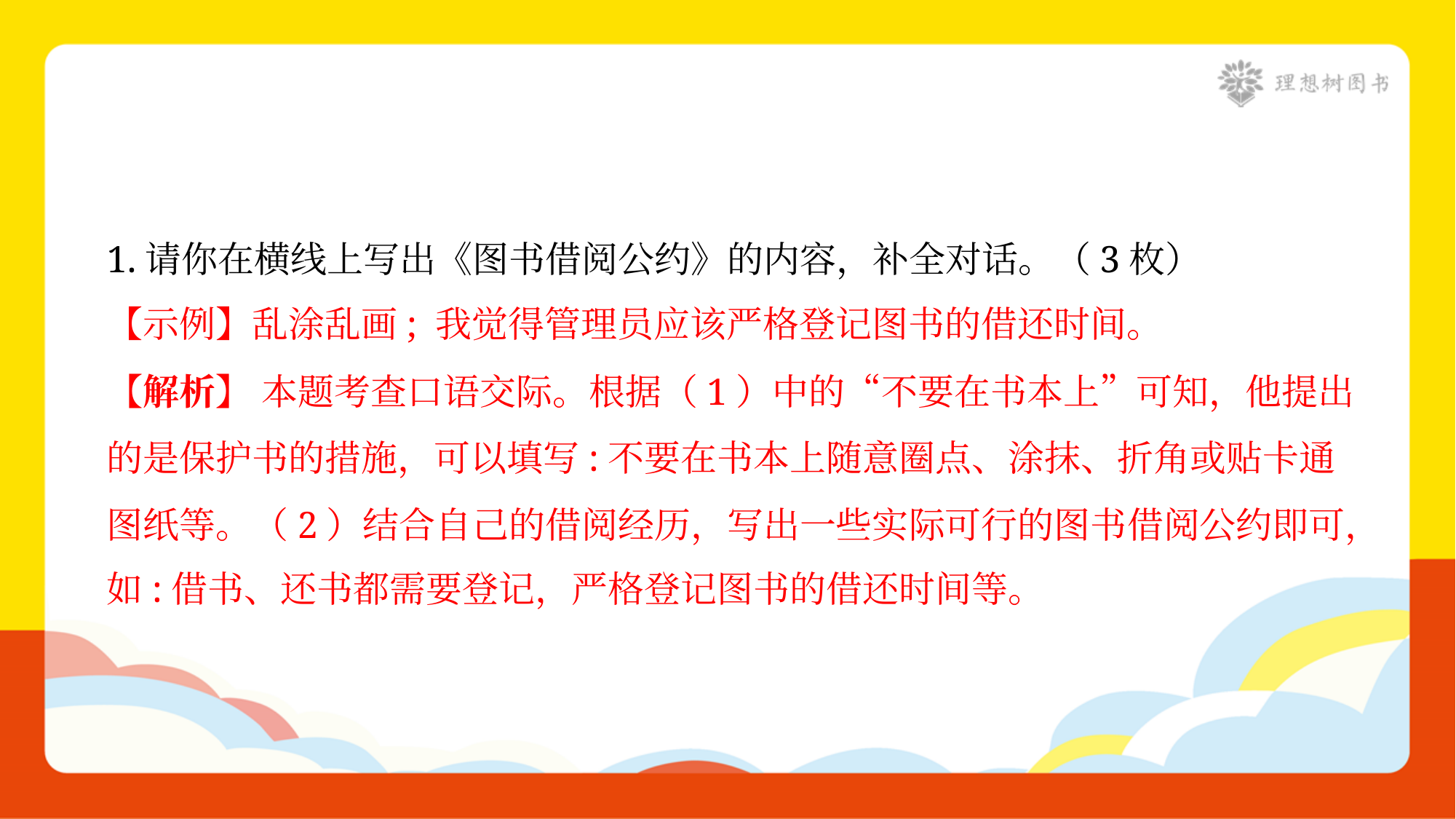

1.请你在横线上写出《图书借阅公约》的内容，补全对话。（3枚）
【示例】乱涂乱画; 我觉得管理员应该严格登记图书的借还时间。
【解析】 本题考查口语交际。根据（1）中的“不要在书本上”可知，他提出
的是保护书的措施，可以填写:不要在书本上随意圈点、涂抹、折角或贴卡通
图纸等。（2）结合自己的借阅经历，写出一些实际可行的图书借阅公约即可，
如:借书、还书都需要登记，严格登记图书的借还时间等。